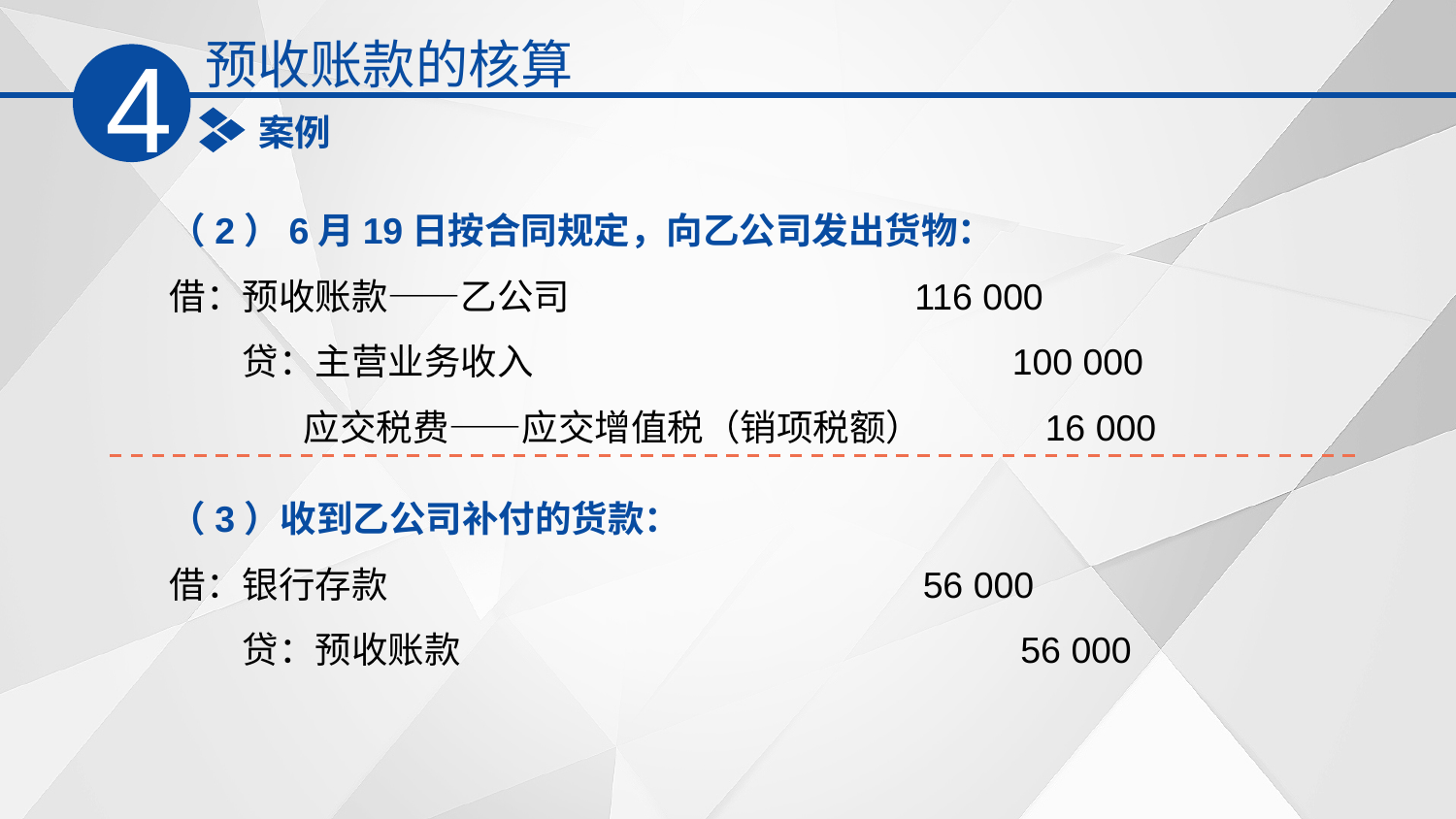

预收账款的核算
4

案例

（2）6月19日按合同规定，向乙公司发出货物：
借：预收账款——乙公司　　　　　　　　 　116 000
　　贷：主营业务收入　　　　　　　　　　　　    100 000
　　　   应交税费——应交增值税（销项税额）　　     16 000
（3）收到乙公司补付的货款：
借：银行存款　　　　　　　　　　　　　　  56 000
　　贷：预收账款　　　　　　　　　　　　　　     56 000